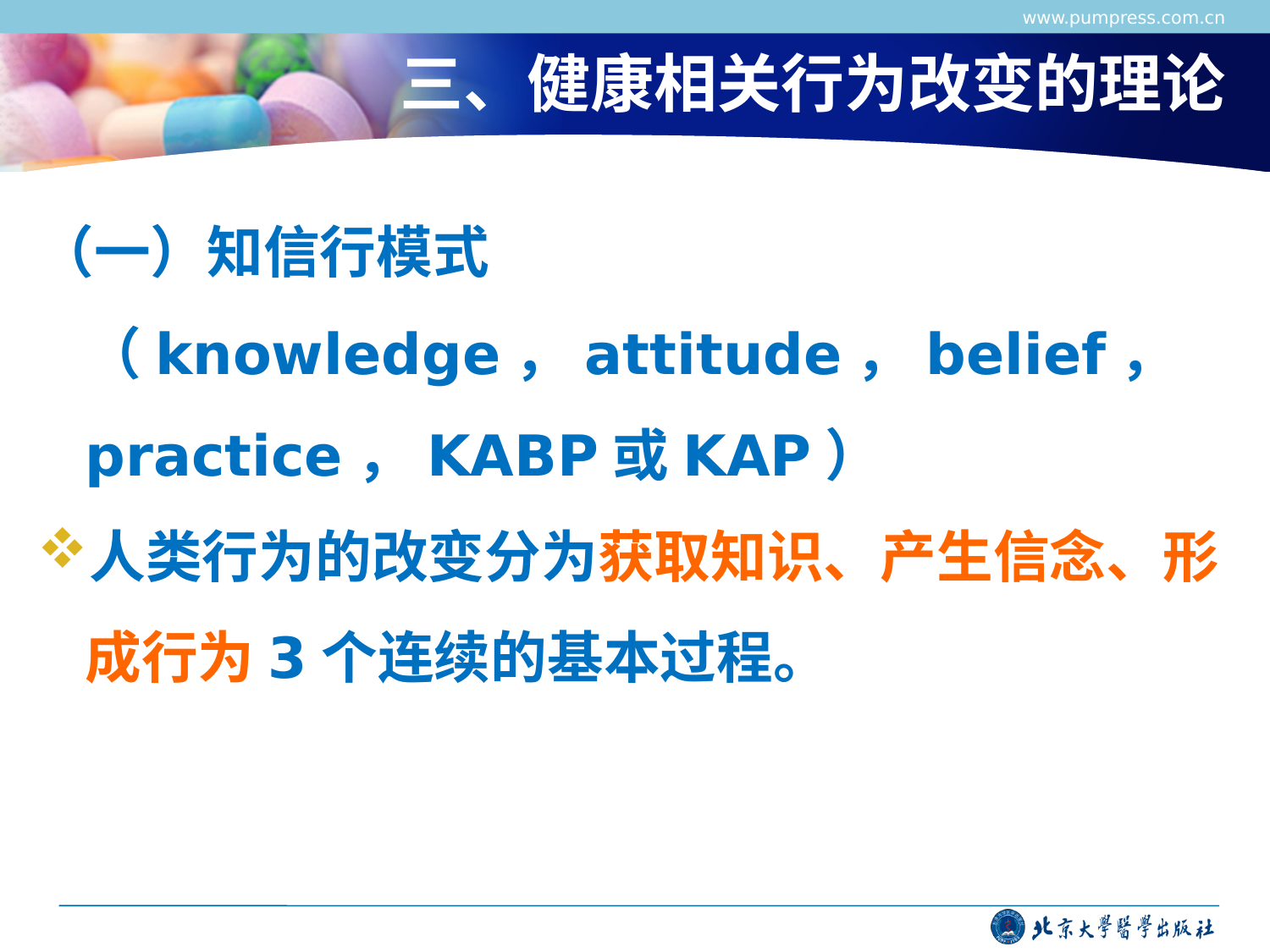

www.pumpress.com.cn
# 三、健康相关行为改变的理论
（一）知信行模式（knowledge，attitude，belief，practice，KABP或KAP）
人类行为的改变分为获取知识、产生信念、形成行为3个连续的基本过程。